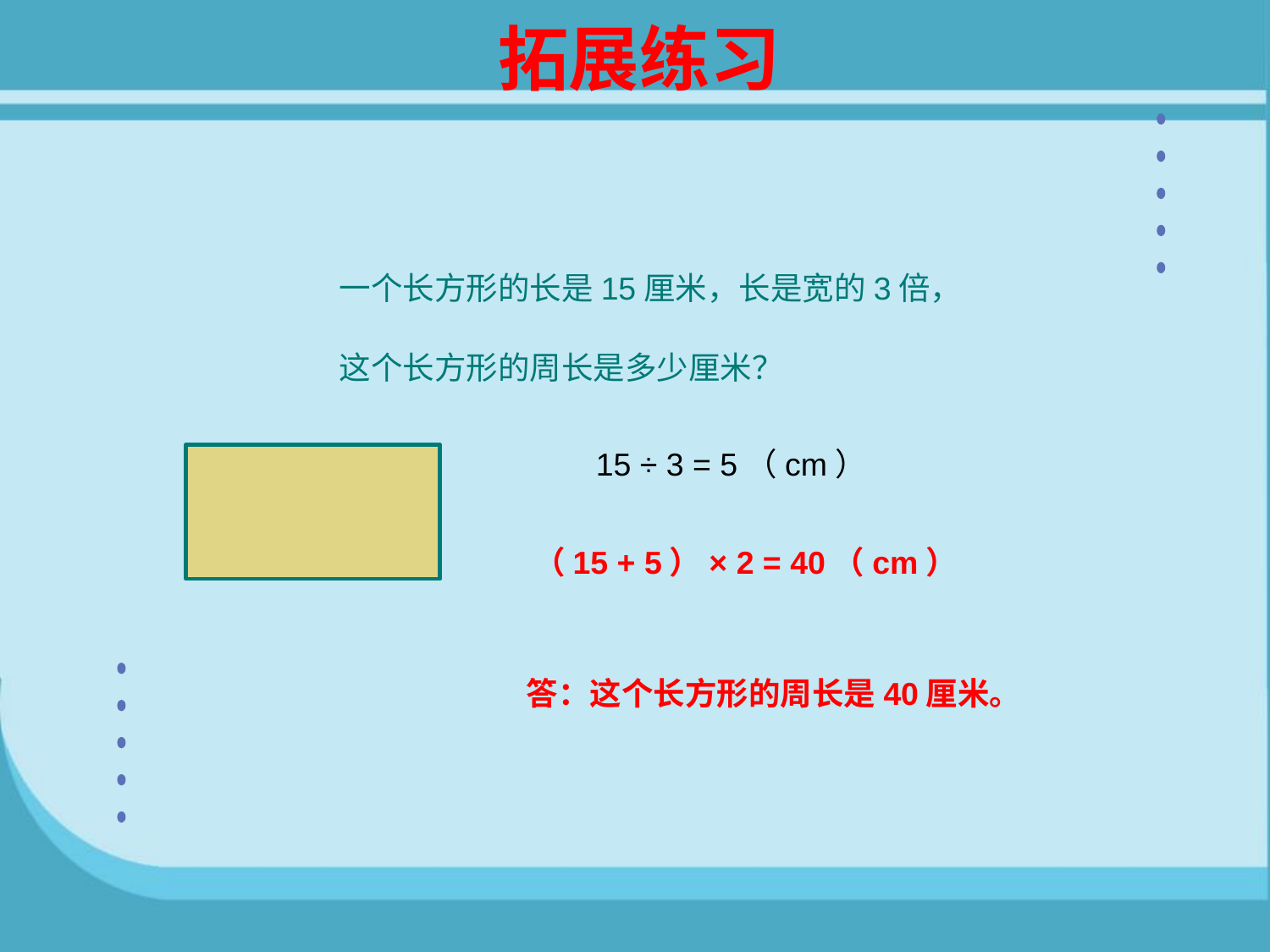

拓展练习
一个长方形的长是15厘米，长是宽的3倍，
这个长方形的周长是多少厘米？
15 ÷ 3 = 5（cm）

（15 + 5）× 2 = 40（cm）
答：这个长方形的周长是40厘米。